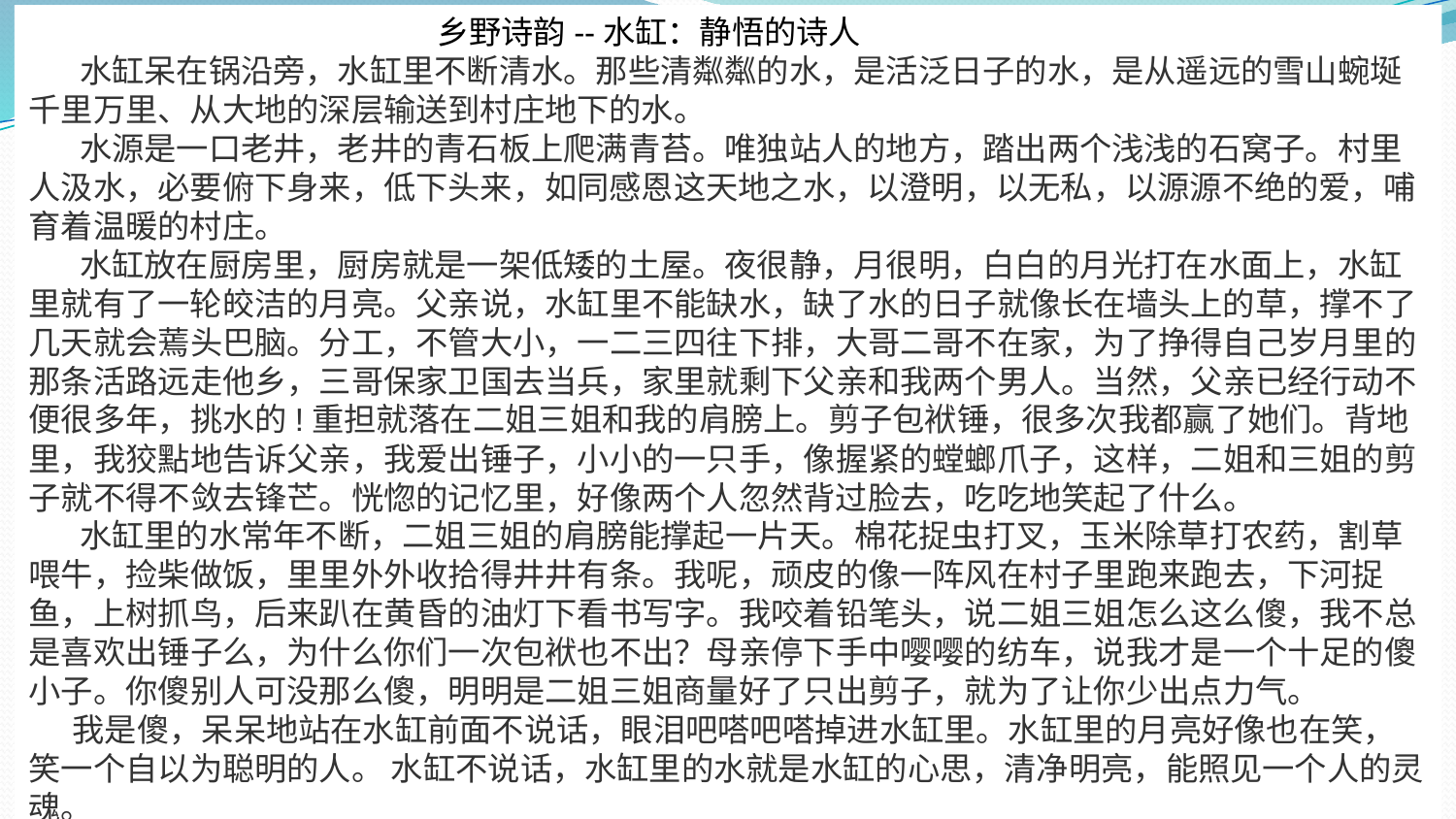

乡野诗韵--水缸：静悟的诗人
       水缸呆在锅沿旁，水缸里不断清水。那些清粼粼的水，是活泛日子的水，是从遥远的雪山蜿埏千里万里、从大地的深层输送到村庄地下的水。
       水源是一口老井，老井的青石板上爬满青苔。唯独站人的地方，踏出两个浅浅的石窝子。村里人汲水，必要俯下身来，低下头来，如同感恩这天地之水，以澄明，以无私，以源源不绝的爱，哺育着温暖的村庄。
       水缸放在厨房里，厨房就是一架低矮的土屋。夜很静，月很明，白白的月光打在水面上，水缸里就有了一轮皎洁的月亮。父亲说，水缸里不能缺水，缺了水的日子就像长在墙头上的草，撑不了几天就会蔫头巴脑。分工，不管大小，一二三四往下排，大哥二哥不在家，为了挣得自己岁月里的那条活路远走他乡，三哥保家卫国去当兵，家里就剩下父亲和我两个男人。当然，父亲已经行动不便很多年，挑水的!重担就落在二姐三姐和我的肩膀上。剪子包袱锤，很多次我都赢了她们。背地里，我狡點地告诉父亲，我爱出锤子，小小的一只手，像握紧的螳螂爪子，这样，二姐和三姐的剪子就不得不敛去锋芒。恍惚的记忆里，好像两个人忽然背过脸去，吃吃地笑起了什么。
       水缸里的水常年不断，二姐三姐的肩膀能撑起一片天。棉花捉虫打叉，玉米除草打农药，割草喂牛，捡柴做饭，里里外外收拾得井井有条。我呢，顽皮的像一阵风在村子里跑来跑去，下河捉鱼，上树抓鸟，后来趴在黄昏的油灯下看书写字。我咬着铅笔头，说二姐三姐怎么这么傻，我不总是喜欢出锤子么，为什么你们一次包袱也不出？母亲停下手中嘤嘤的纺车，说我才是一个十足的傻小子。你傻别人可没那么傻，明明是二姐三姐商量好了只出剪子，就为了让你少出点力气。
      我是傻，呆呆地站在水缸前面不说话，眼泪吧嗒吧嗒掉进水缸里。水缸里的月亮好像也在笑，笑一个自以为聪明的人。 水缸不说话，水缸里的水就是水缸的心思，清净明亮，能照见一个人的灵魂。